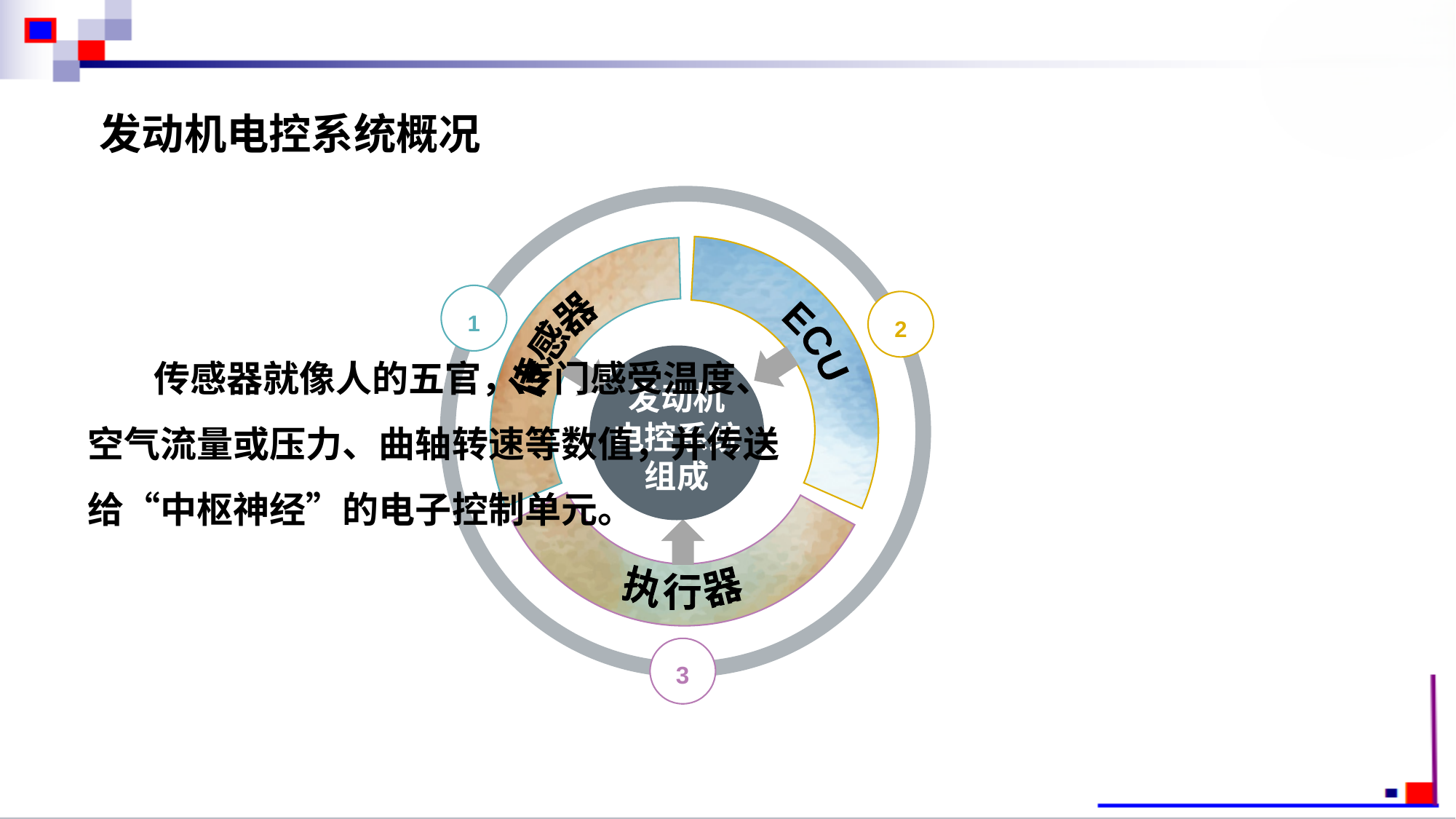

发动机电控系统概况

执行器
ECU
传感器
1
2
发动机
电控系统
组成

3

       传感器就像人的五官，专门感受温度、空气流量或压力、曲轴转速等数值，并传送给“中枢神经”的电子控制单元。